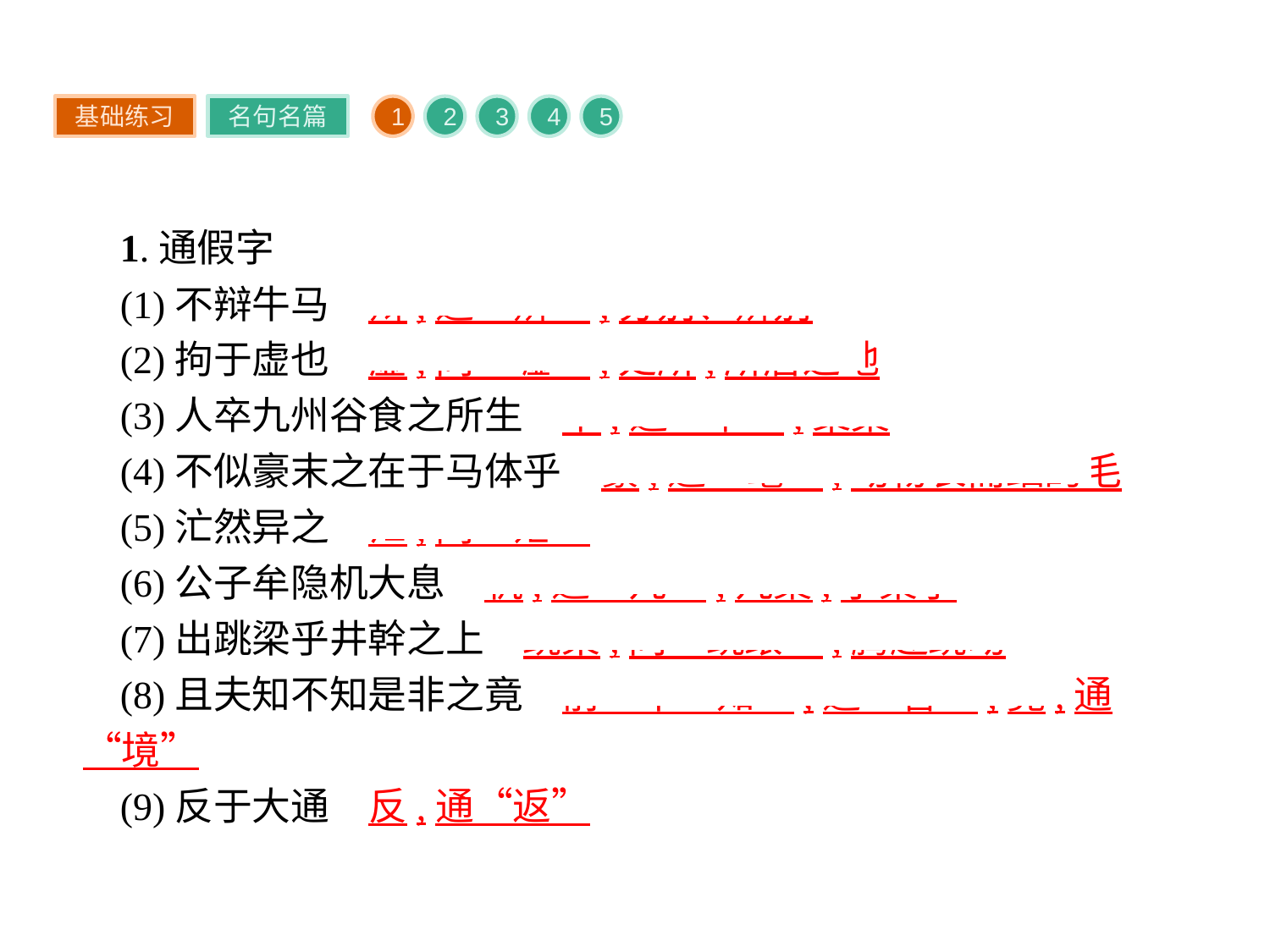

基础练习
名句名篇
1
2
3
4
5
1.通假字
(1)不辩牛马　辩,通“辨”,分别、辨别
(2)拘于虚也　虚,同“墟”,处所,所居之地
(3)人卒九州谷食之所生　卒,通“萃”,聚集
(4)不似豪末之在于马体乎　豪,通“毫”,动物长而细的毛
(5)汒然异之　汒,同“茫”
(6)公子牟隐机大息　机,通“几”,几案,小桌子
(7)出跳梁乎井幹之上　跳梁,同“跳踉”,腾越跳动
(8)且夫知不知是非之竟　前一个“知”,通“智”;竟,通“境”
(9)反于大通　反,通“返”